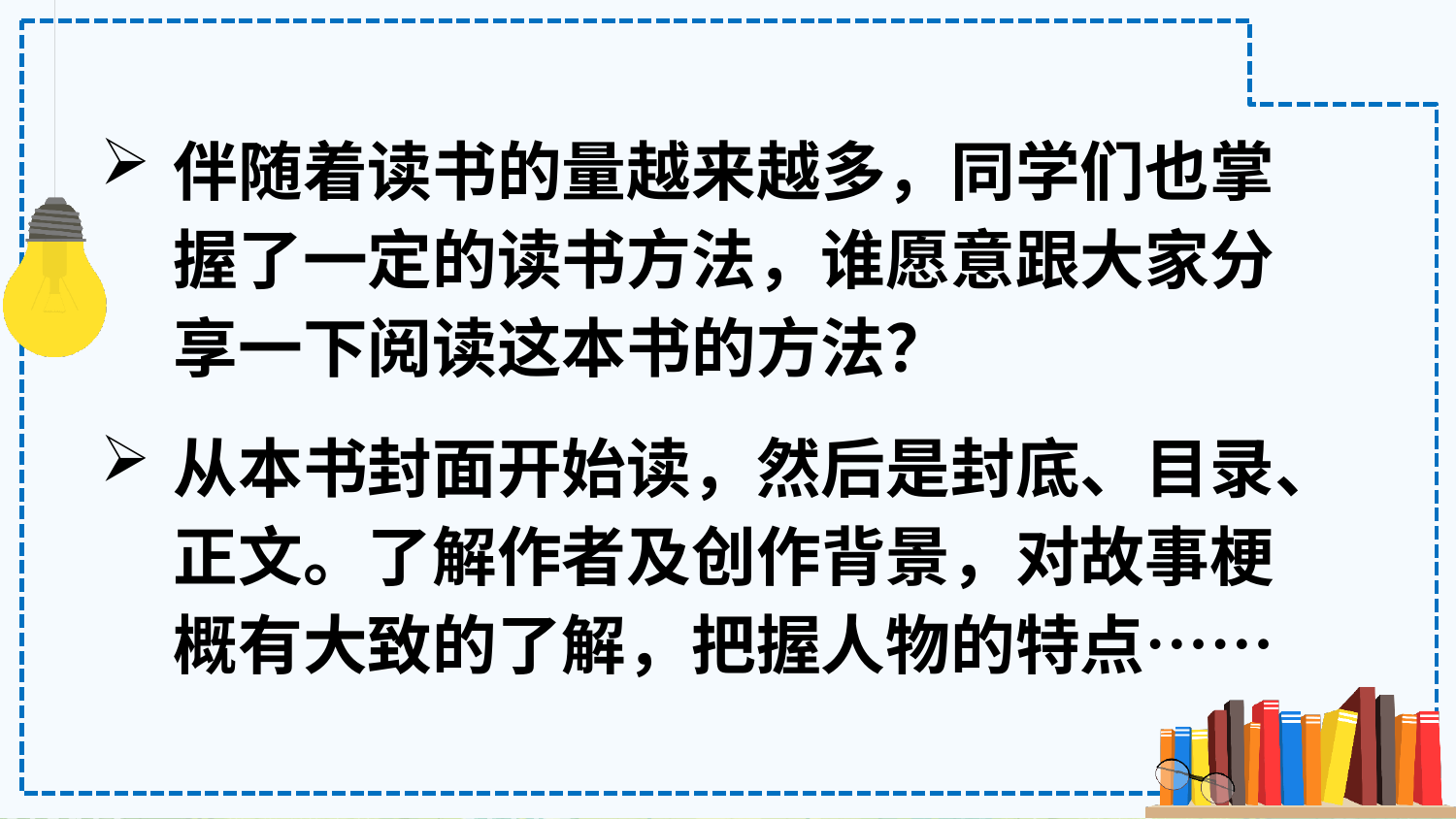

伴随着读书的量越来越多，同学们也掌握了一定的读书方法，谁愿意跟大家分享一下阅读这本书的方法？
从本书封面开始读，然后是封底、目录、正文。了解作者及创作背景，对故事梗概有大致的了解，把握人物的特点……